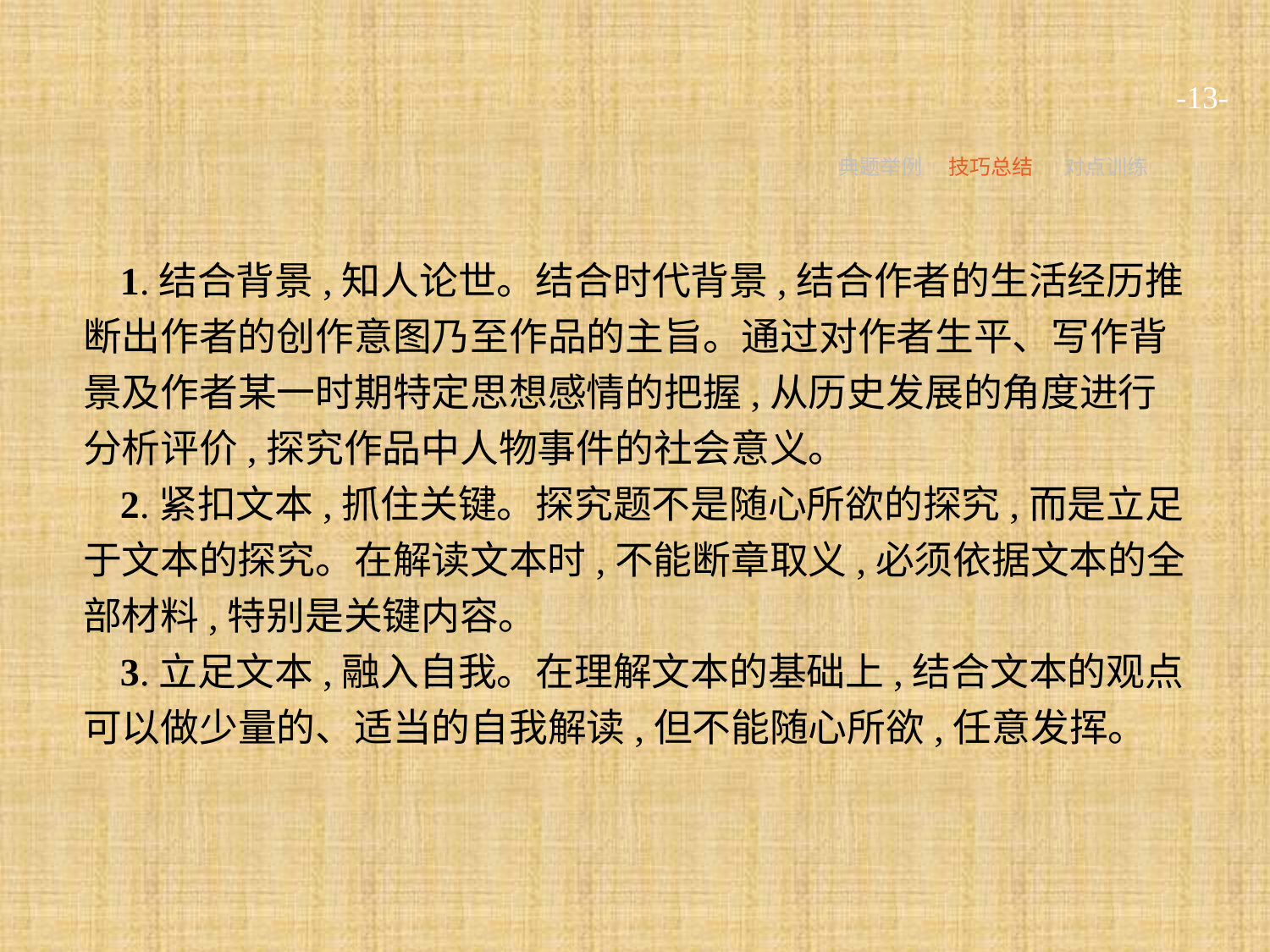

-13-
典题举例
技巧总结
对点训练
1.结合背景,知人论世。结合时代背景,结合作者的生活经历推断出作者的创作意图乃至作品的主旨。通过对作者生平、写作背景及作者某一时期特定思想感情的把握,从历史发展的角度进行分析评价,探究作品中人物事件的社会意义。
2.紧扣文本,抓住关键。探究题不是随心所欲的探究,而是立足于文本的探究。在解读文本时,不能断章取义,必须依据文本的全部材料,特别是关键内容。
3.立足文本,融入自我。在理解文本的基础上,结合文本的观点可以做少量的、适当的自我解读,但不能随心所欲,任意发挥。